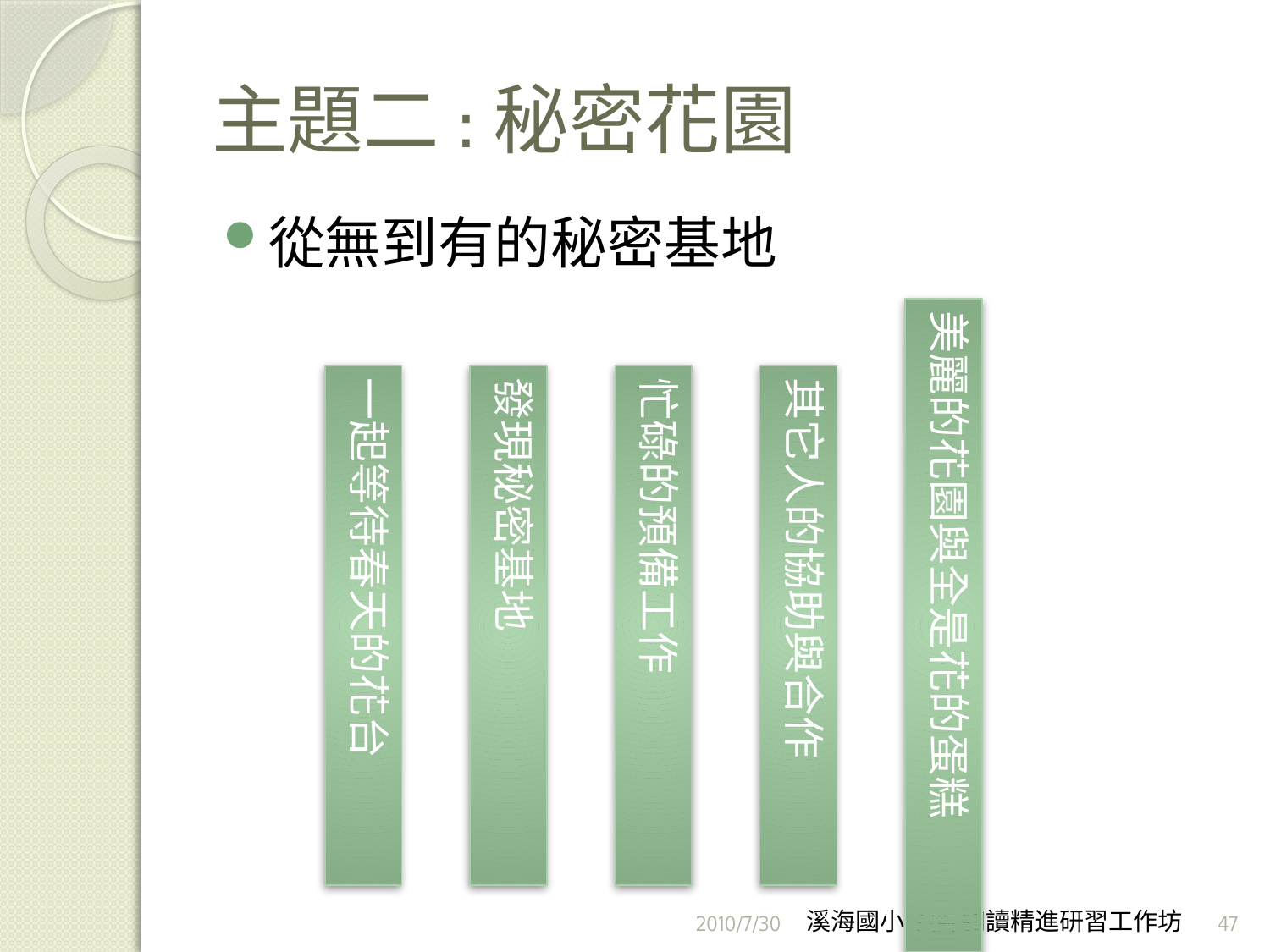

# 主題二:秘密花園
從無到有的秘密基地
美麗的花園與全是花的蛋糕
一起等待春天的花台
發現秘密基地
忙碌的預備工作
其它人的協助與合作
2010/7/30
溪海國小 教師閱讀精進研習工作坊
47